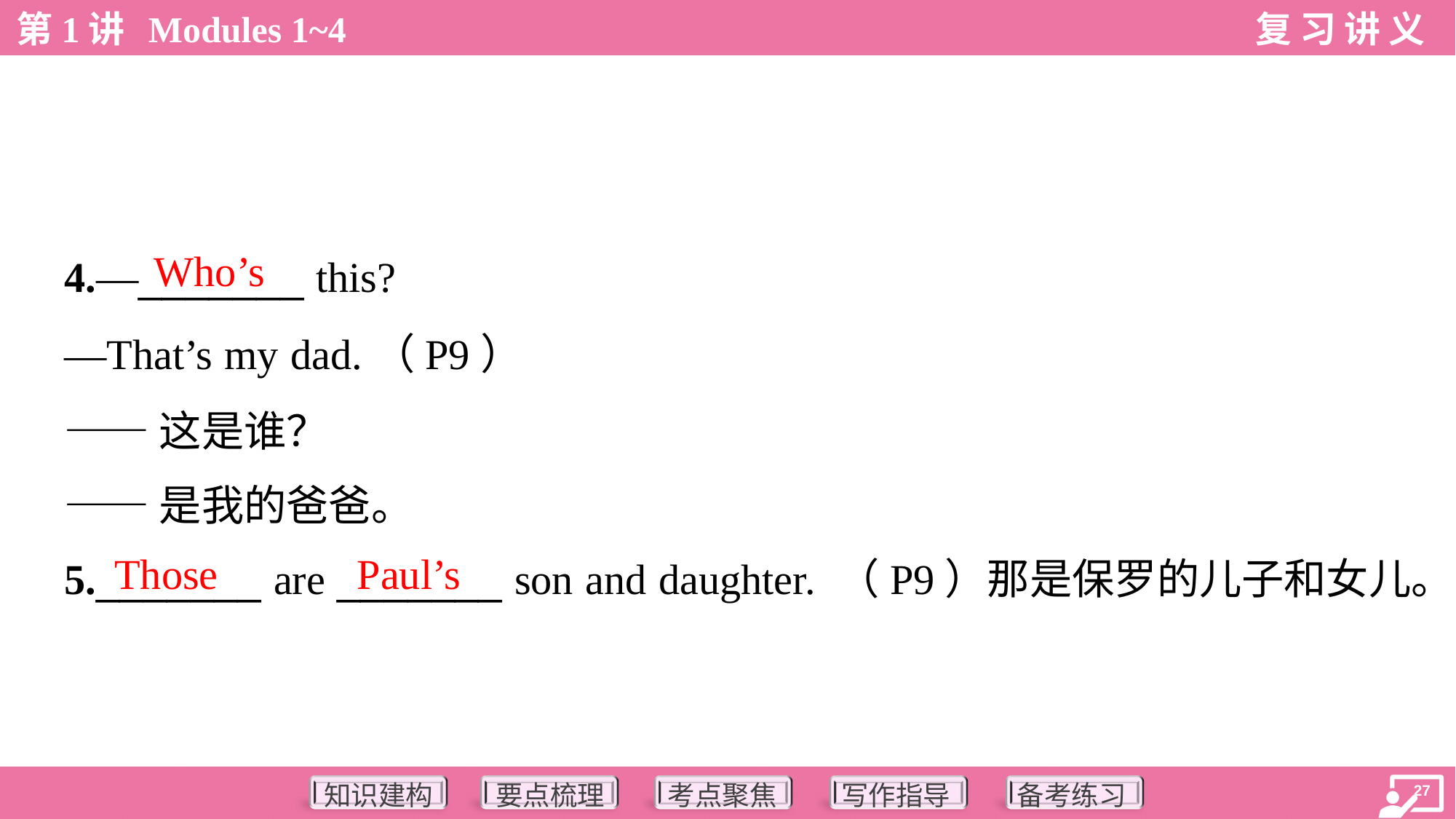

Who’s
4.—_______ this?
—That’s my dad.（P9）
——这是谁？
——是我的爸爸。
Those
Paul’s
5._______ are _______ son and daughter. （P9）那是保罗的儿子和女儿。